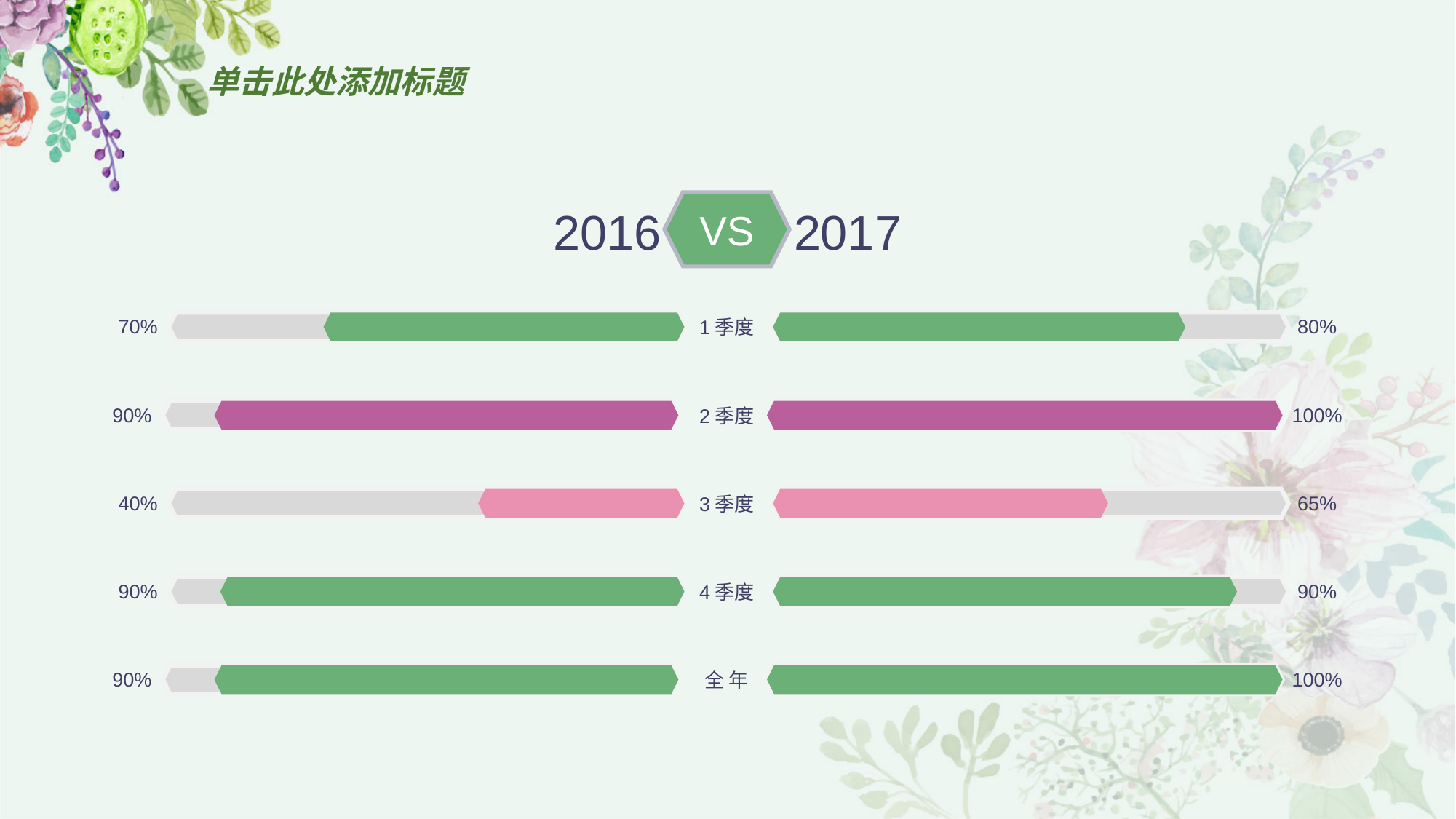

# 单击此处添加标题

VS
2016
2017
70%
1季度
80%

90%
2季度
100%

40%
3季度
65%

90%
4季度
90%

90%
全 年
100%